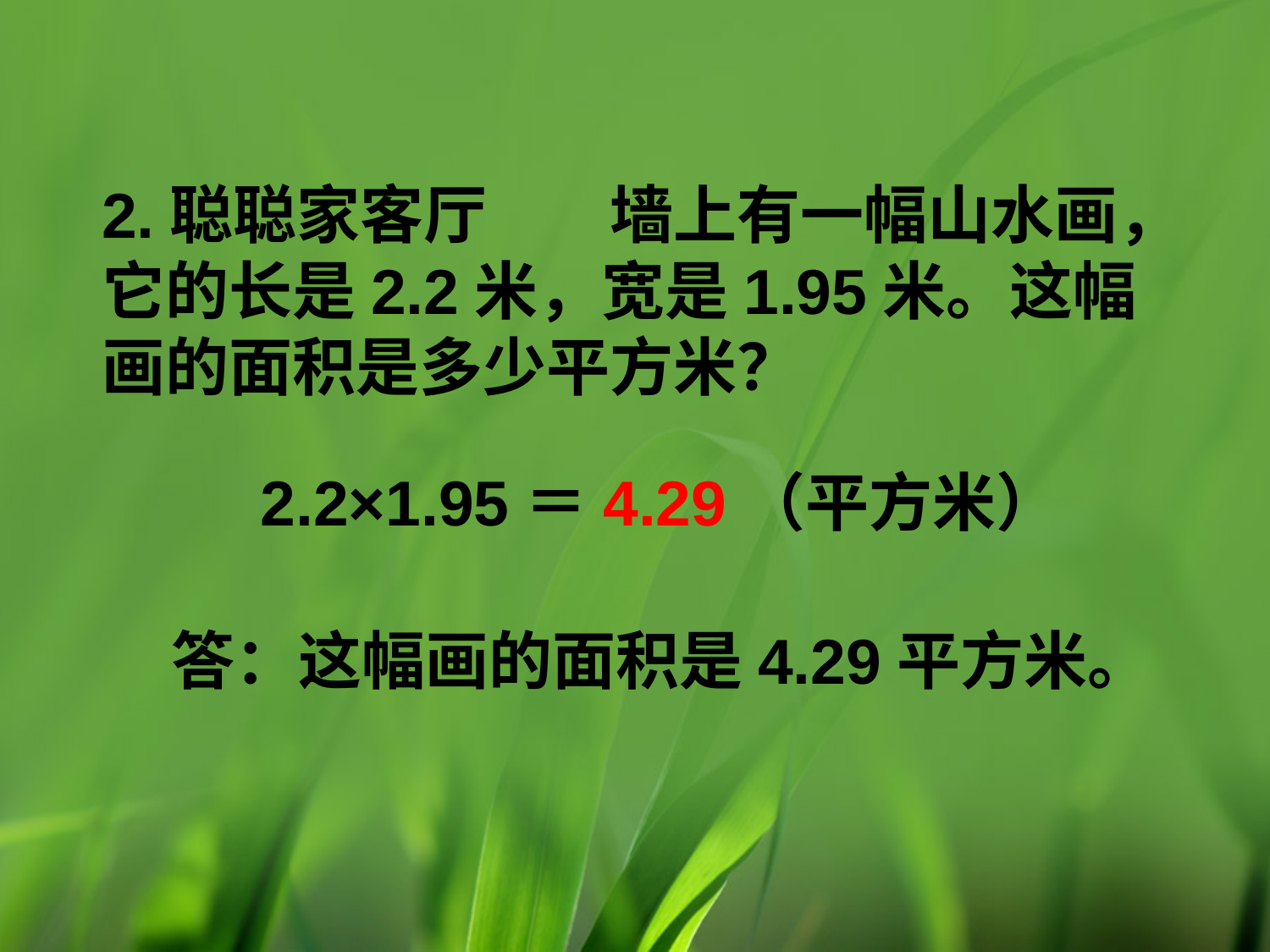

2.聪聪家客厅	墙上有一幅山水画，它的长是2.2米，宽是1.95米。这幅画的面积是多少平方米？
2.2×1.95＝4.29（平方米）
答：这幅画的面积是4.29平方米。